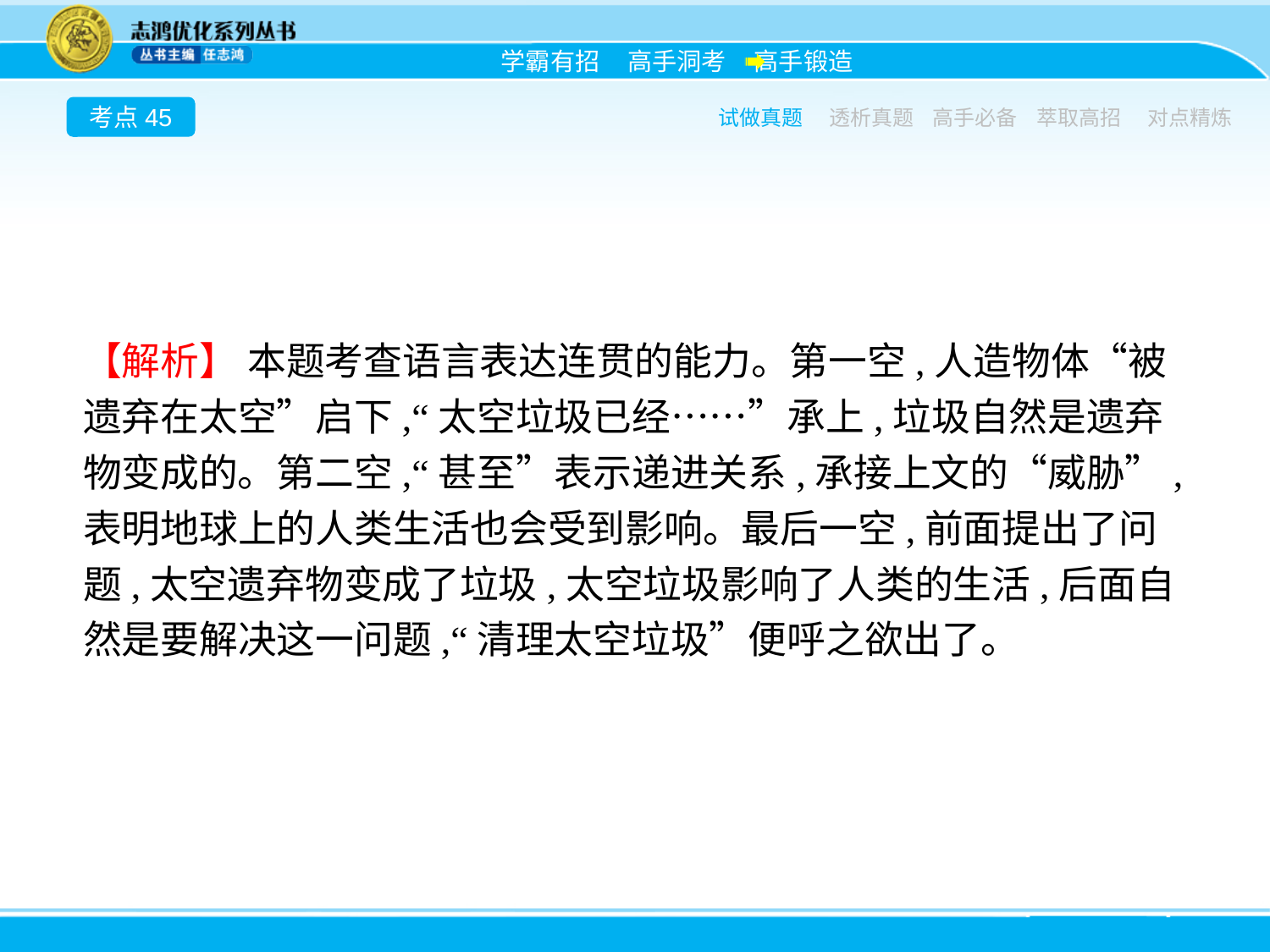

考点45
试做真题
透析真题
高手必备
萃取高招
对点精炼
【解析】 本题考查语言表达连贯的能力。第一空,人造物体“被遗弃在太空”启下,“太空垃圾已经……”承上,垃圾自然是遗弃物变成的。第二空,“甚至”表示递进关系,承接上文的“威胁”,表明地球上的人类生活也会受到影响。最后一空,前面提出了问题,太空遗弃物变成了垃圾,太空垃圾影响了人类的生活,后面自然是要解决这一问题,“清理太空垃圾”便呼之欲出了。